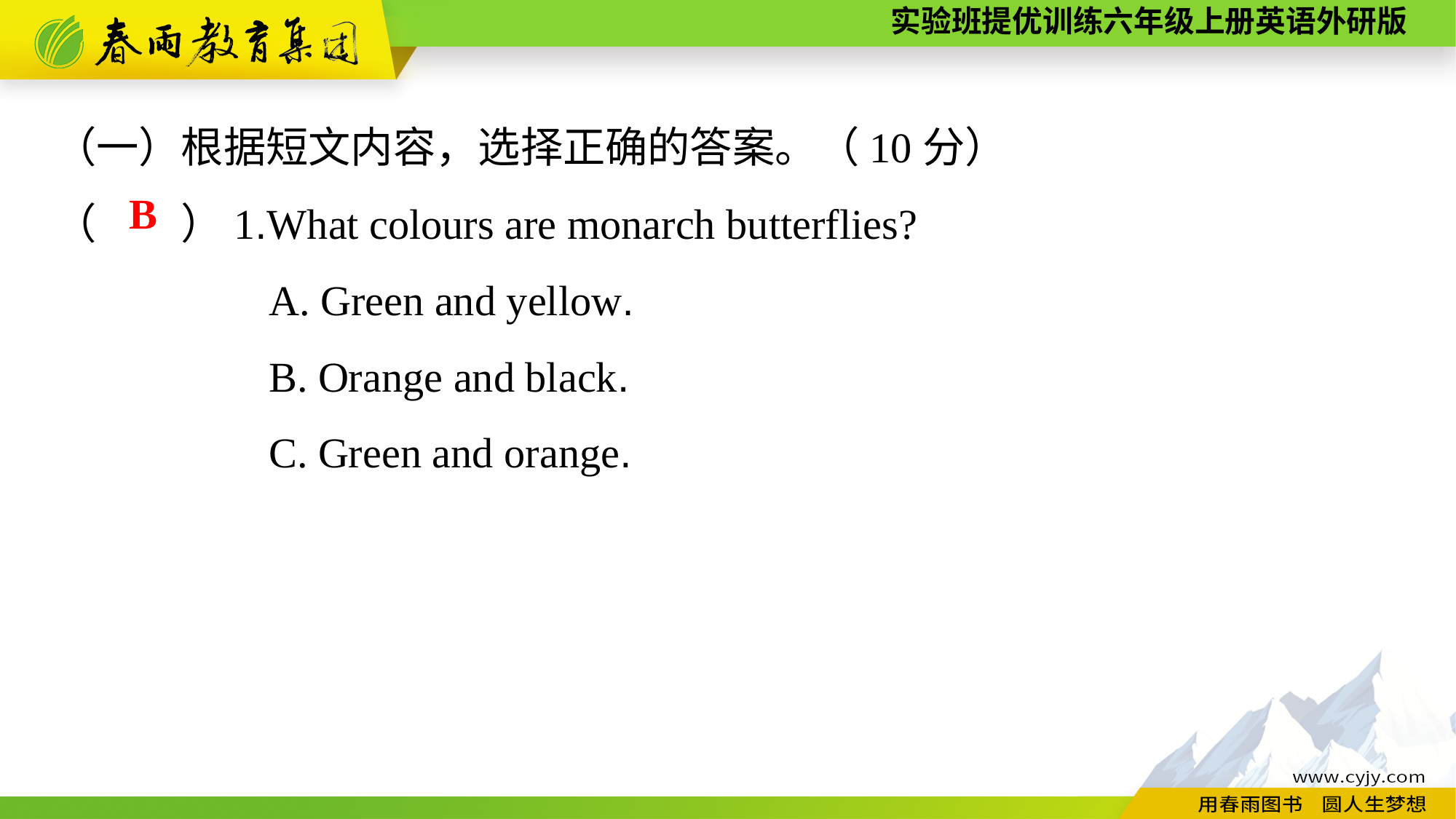

（一）根据短文内容，选择正确的答案。（10分）
（　　）1.What colours are monarch butterflies?
A. Green and yellow.
B. Orange and black.
C. Green and orange.
B